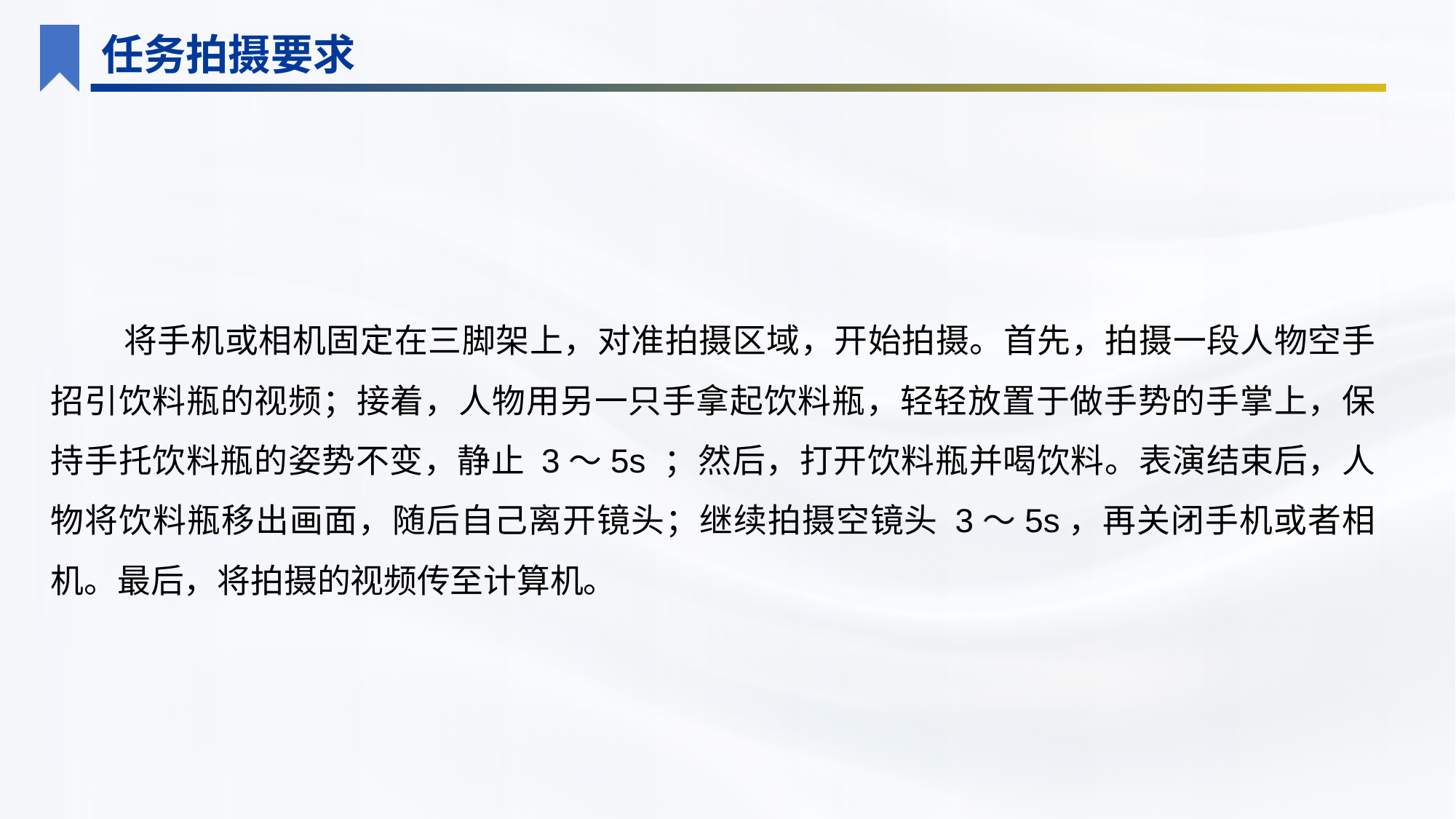

任务拍摄要求
将手机或相机固定在三脚架上，对准拍摄区域，开始拍摄。首先，拍摄一段人物空手招引饮料瓶的视频；接着，人物用另一只手拿起饮料瓶，轻轻放置于做手势的手掌上，保持手托饮料瓶的姿势不变，静止 3～5s ；然后，打开饮料瓶并喝饮料。表演结束后，人物将饮料瓶移出画面，随后自己离开镜头；继续拍摄空镜头 3～5s，再关闭手机或者相机。最后，将拍摄的视频传至计算机。